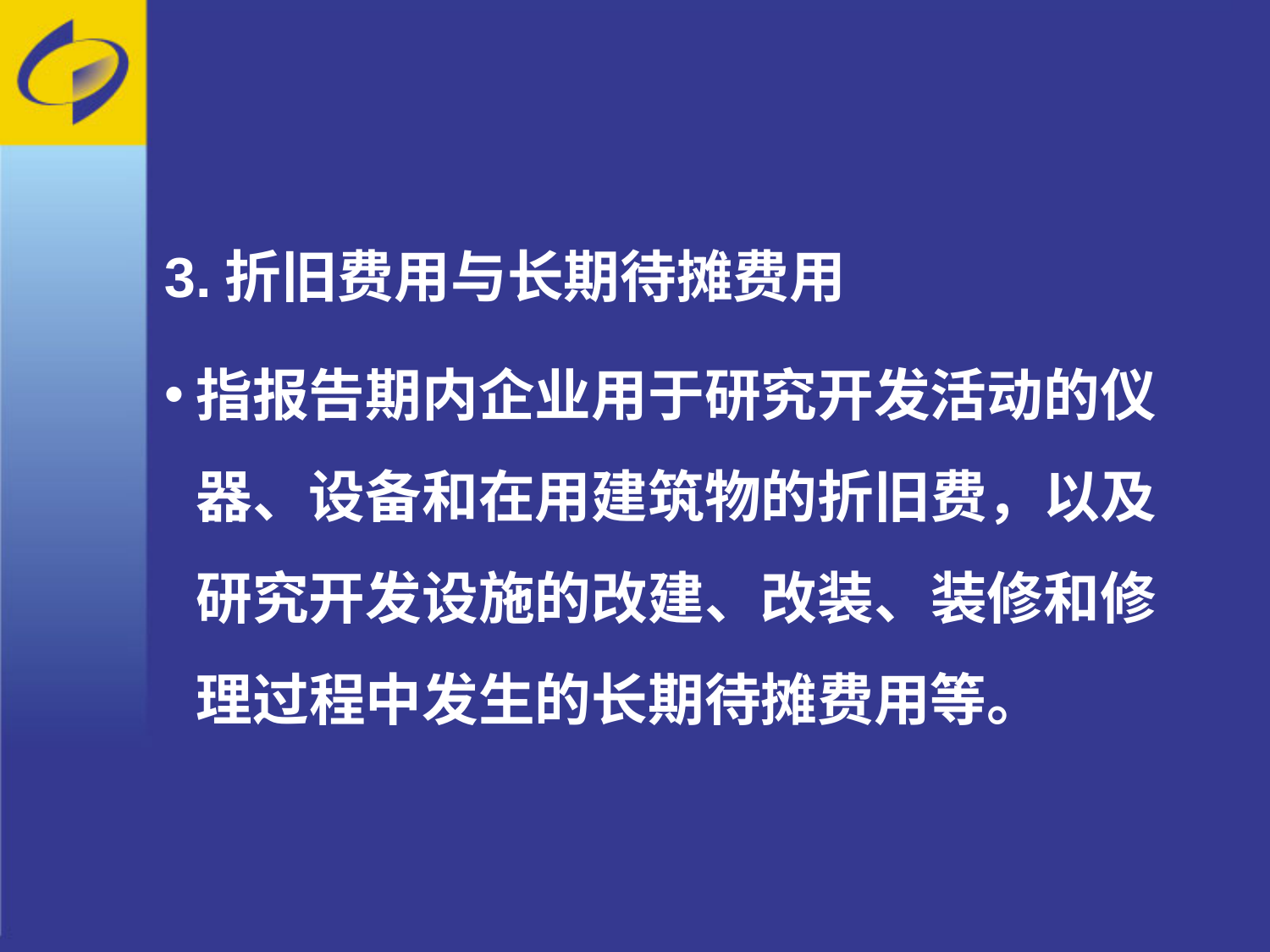

3.折旧费用与长期待摊费用
指报告期内企业用于研究开发活动的仪器、设备和在用建筑物的折旧费，以及研究开发设施的改建、改装、装修和修理过程中发生的长期待摊费用等。